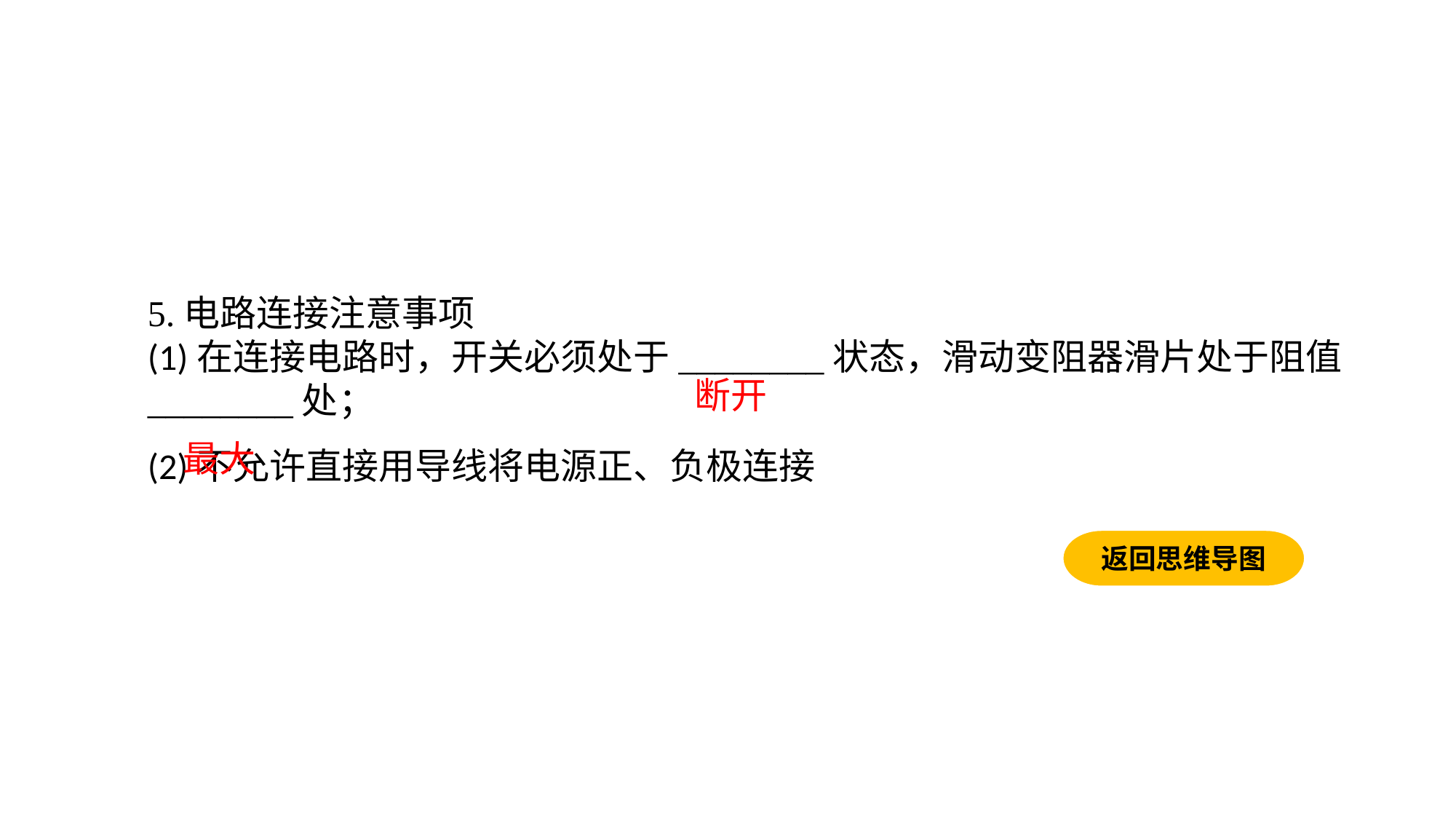

5.电路连接注意事项(1)在连接电路时，开关必须处于________状态，滑动变阻器滑片处于阻值________处；(2)不允许直接用导线将电源正、负极连接
断开
最大
返回思维导图